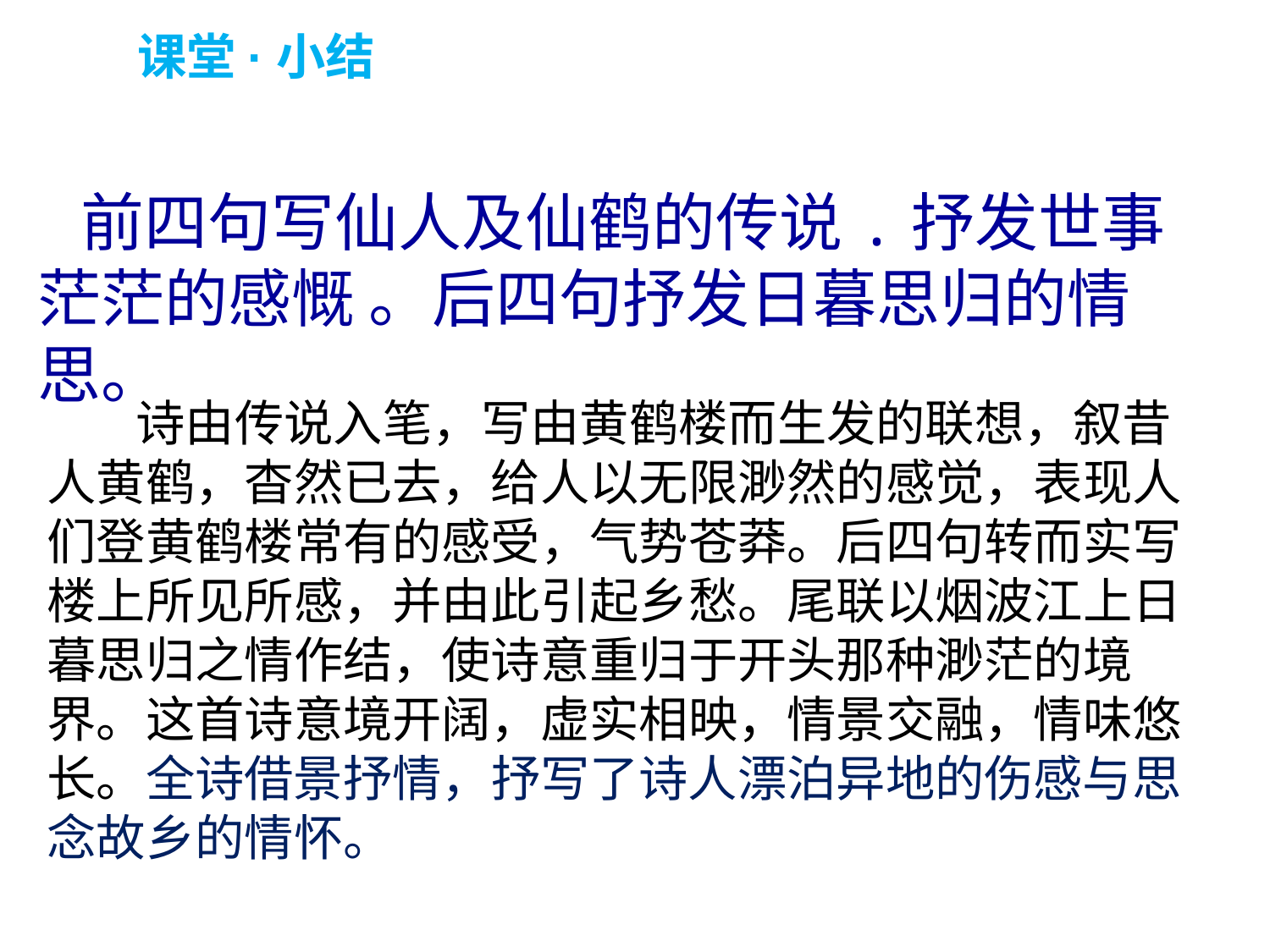

课堂·小结
  前四句写仙人及仙鹤的传说.抒发世事茫茫的感慨 。后四句抒发日暮思归的情思。

       诗由传说入笔，写由黄鹤楼而生发的联想，叙昔人黄鹤，杳然已去，给人以无限渺然的感觉，表现人们登黄鹤楼常有的感受，气势苍莽。后四句转而实写楼上所见所感，并由此引起乡愁。尾联以烟波江上日暮思归之情作结，使诗意重归于开头那种渺茫的境界。这首诗意境开阔，虚实相映，情景交融，情味悠长。全诗借景抒情，抒写了诗人漂泊异地的伤感与思念故乡的情怀。